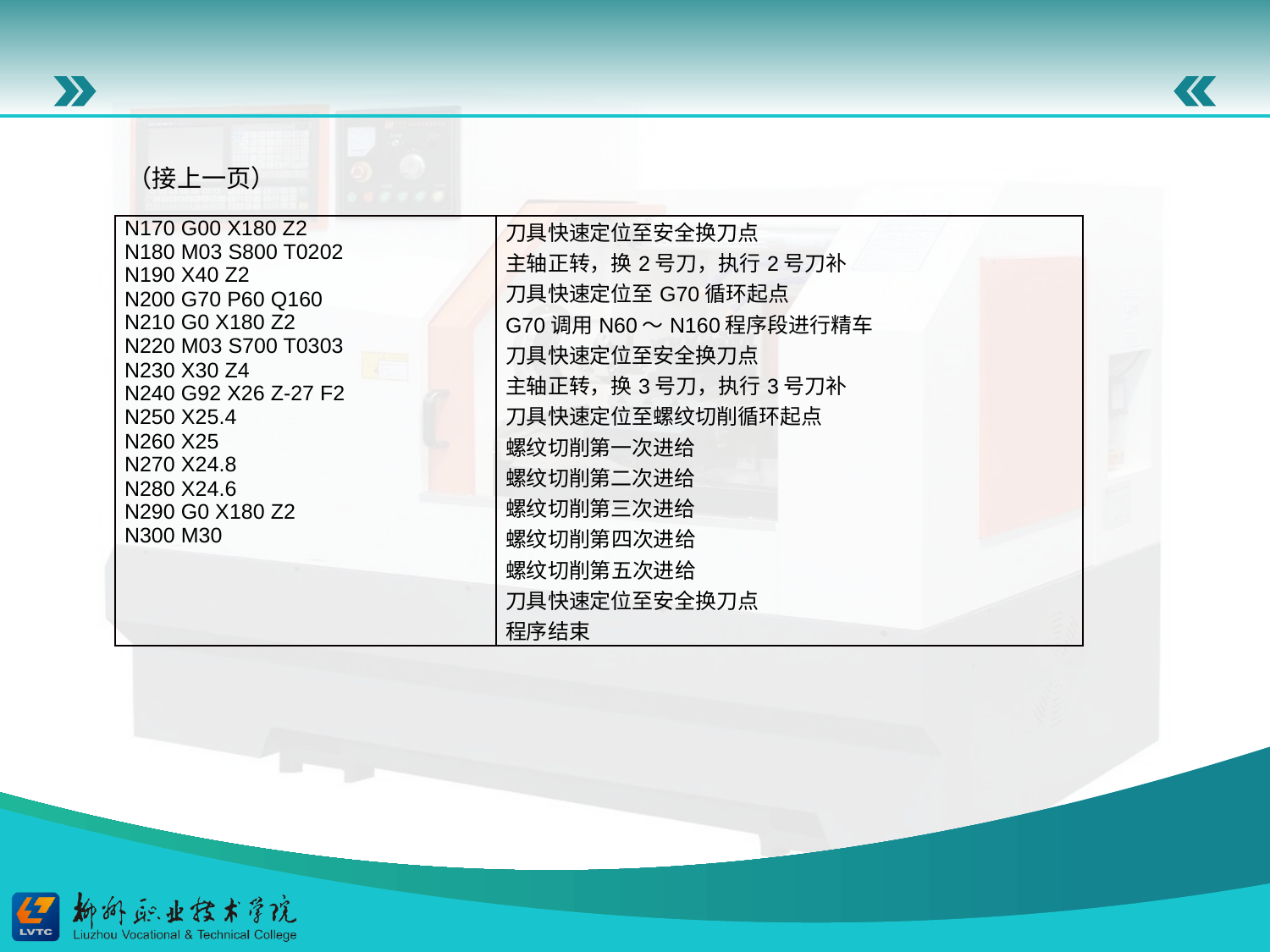

（接上一页）
| N170 G00 X180 Z2 N180 M03 S800 T0202 N190 X40 Z2 N200 G70 P60 Q160 N210 G0 X180 Z2 N220 M03 S700 T0303 N230 X30 Z4 N240 G92 X26 Z-27 F2 N250 X25.4 N260 X25 N270 X24.8 N280 X24.6 N290 G0 X180 Z2 N300 M30 | 刀具快速定位至安全换刀点 主轴正转，换2号刀，执行2号刀补 刀具快速定位至G70循环起点 G70调用N60～N160程序段进行精车 刀具快速定位至安全换刀点 主轴正转，换3号刀，执行3号刀补 刀具快速定位至螺纹切削循环起点 螺纹切削第一次进给 螺纹切削第二次进给 螺纹切削第三次进给 螺纹切削第四次进给 螺纹切削第五次进给 刀具快速定位至安全换刀点 程序结束 |
| --- | --- |